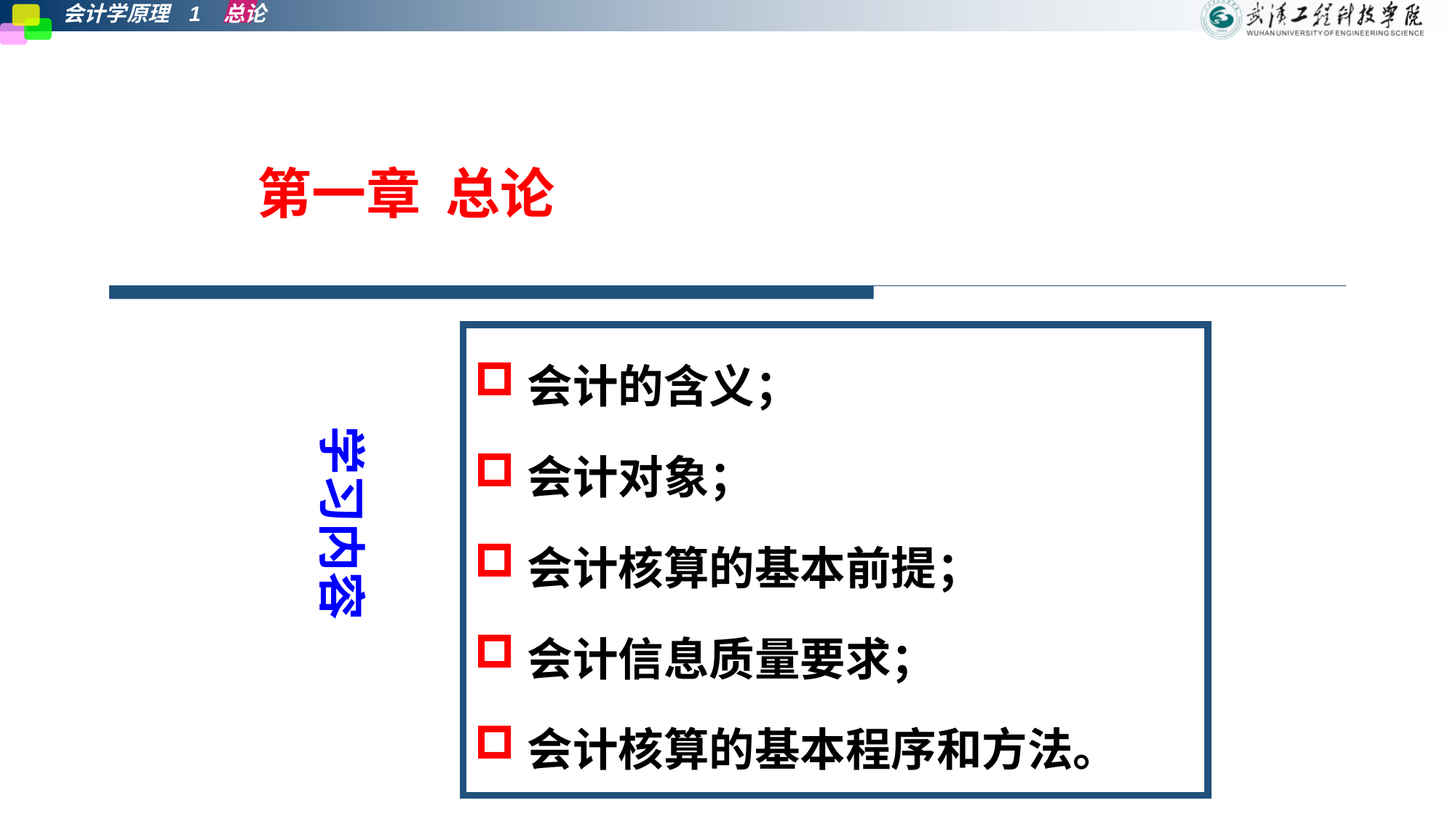

第一章  总论
会计的含义；
会计对象；
会计核算的基本前提；
会计信息质量要求；
会计核算的基本程序和方法。

学习内容